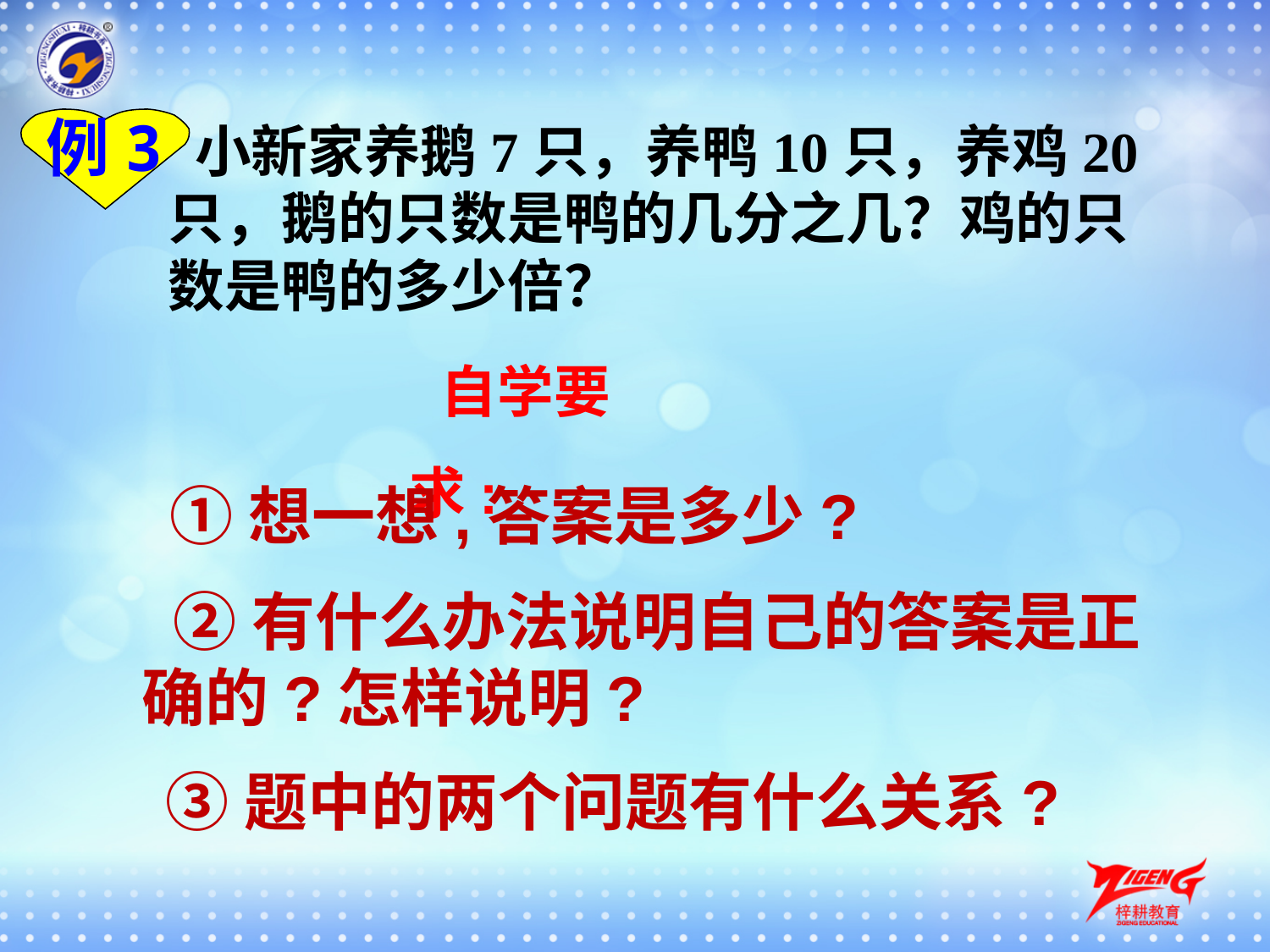

例3
 小新家养鹅7只，养鸭10只，养鸡20只，鹅的只数是鸭的几分之几？鸡的只数是鸭的多少倍？
自学要求:
①想一想,答案是多少?
②有什么办法说明自己的答案是正确的?怎样说明?
③题中的两个问题有什么关系?